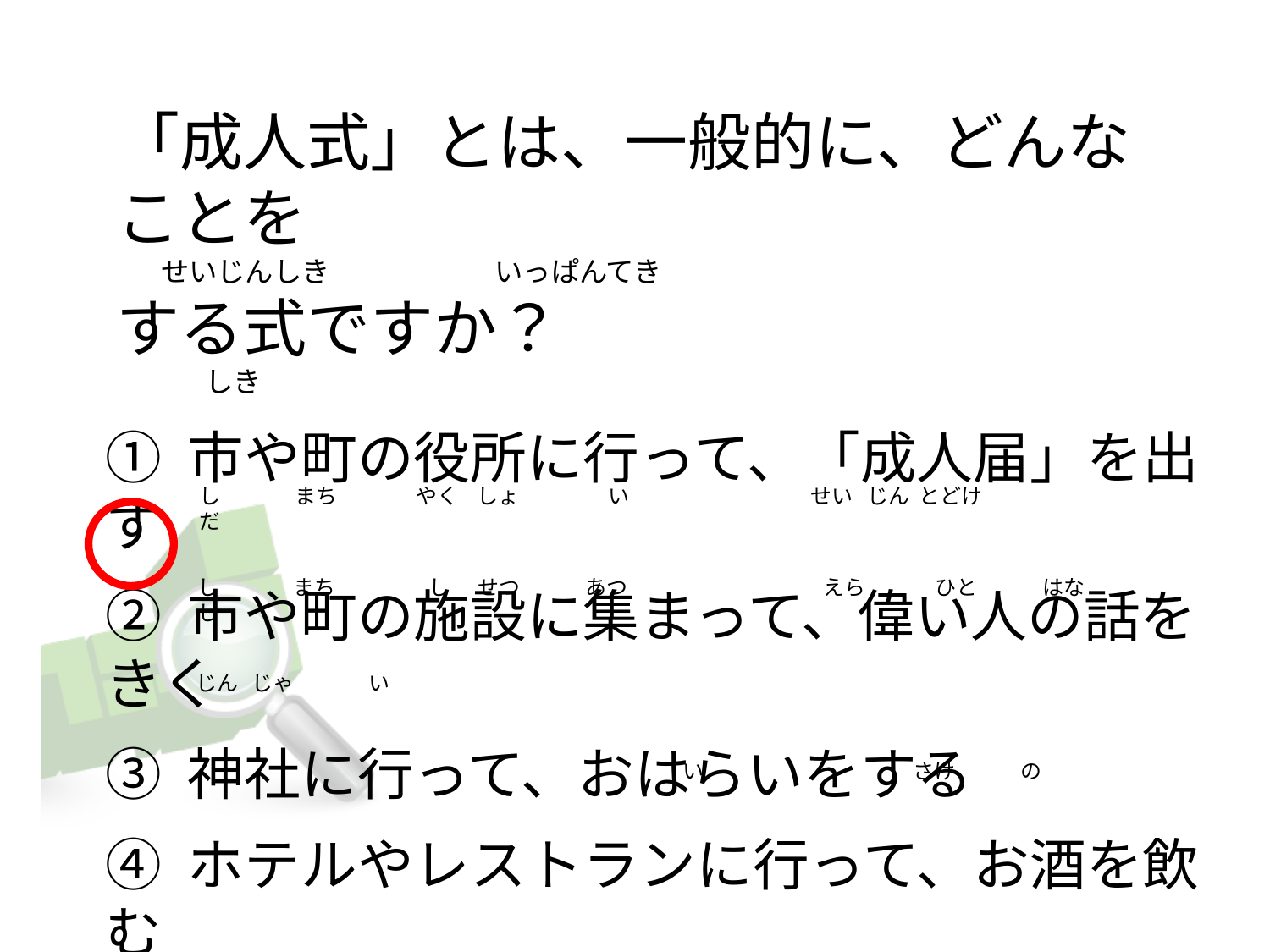

# 「成人式」とは、一般的に、どんなことを        せいじんしき                          いっぱんてき する式ですか？               しき
① 市や町の役所に行って、「成人届」を出す
② 市や町の施設に集まって、偉い人の話をきく
③ 神社に行って、おはらいをする
④ ホテルやレストランに行って、お酒を飲む
し                まち                 やく    しょ                   い                                       せい   じん  とどけ                    だ

し                まち                    し      せつ              あつ                                          えら               ひと              はなし
じん   じゃ                い
                                                                                                        い                                             さけ              の